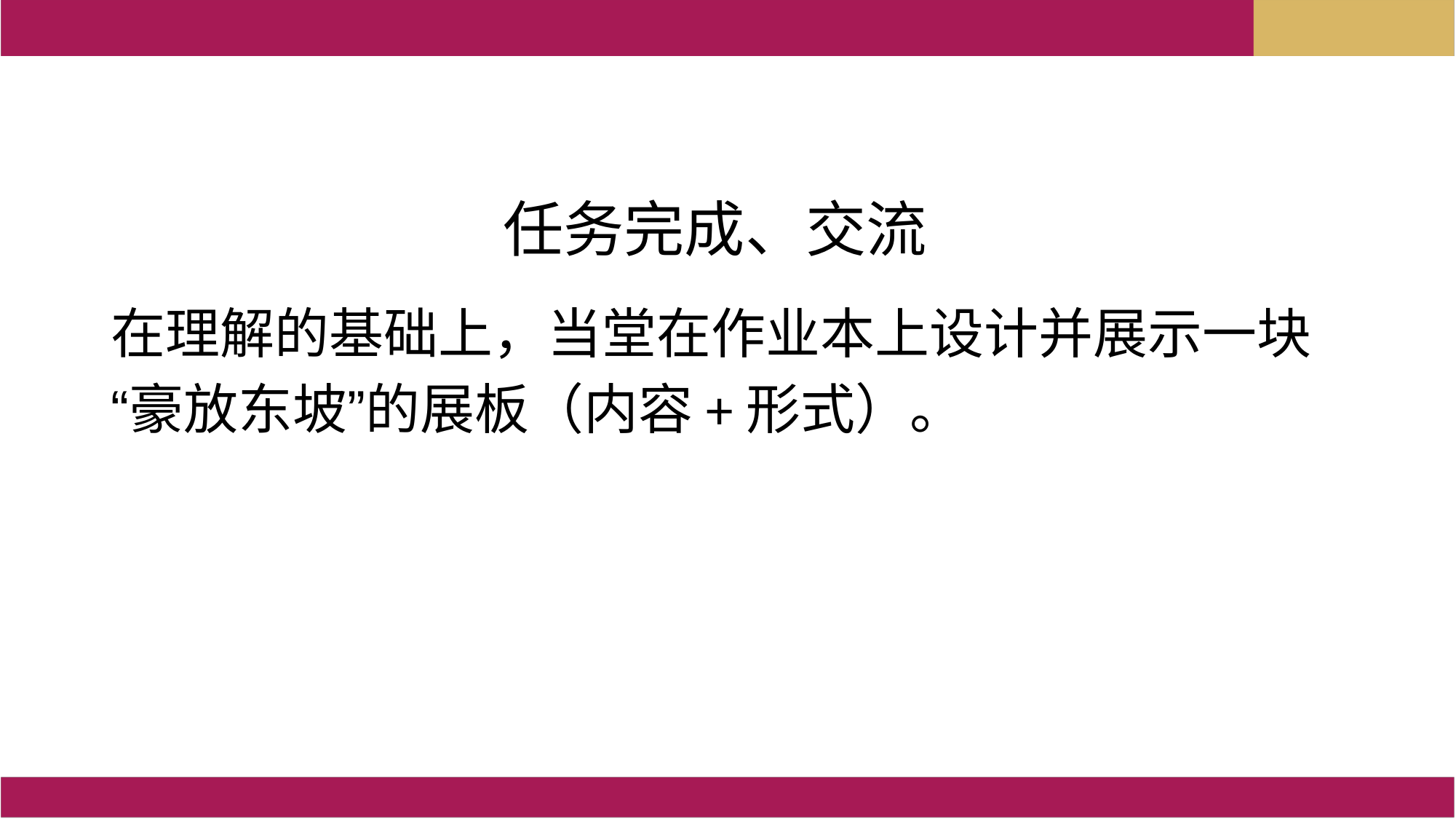

任务完成、交流
在理解的基础上，当堂在作业本上设计并展示一块“豪放东坡”的展板（内容+形式）。